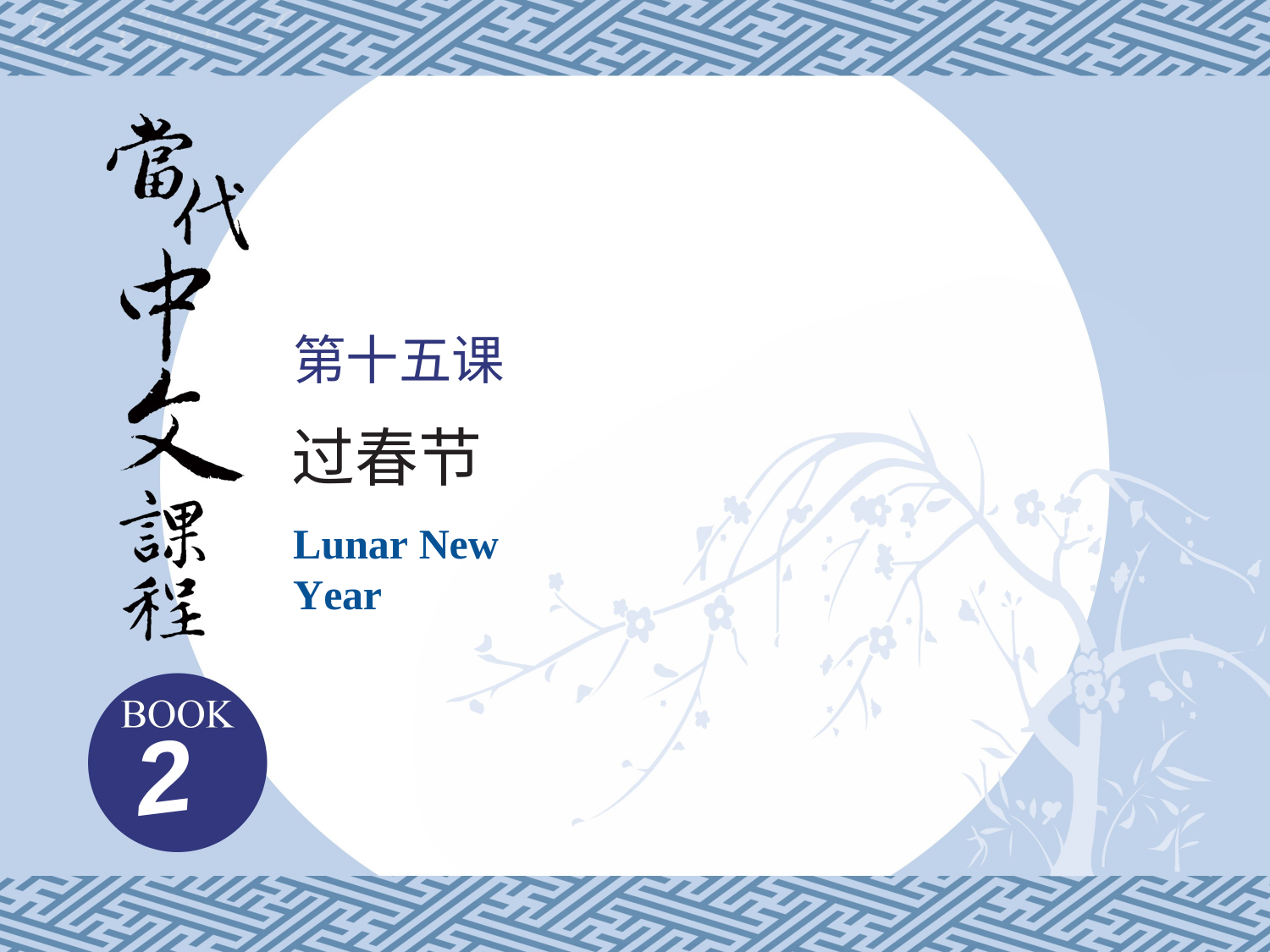

# 第十五课
过春节
Lunar New Year
2